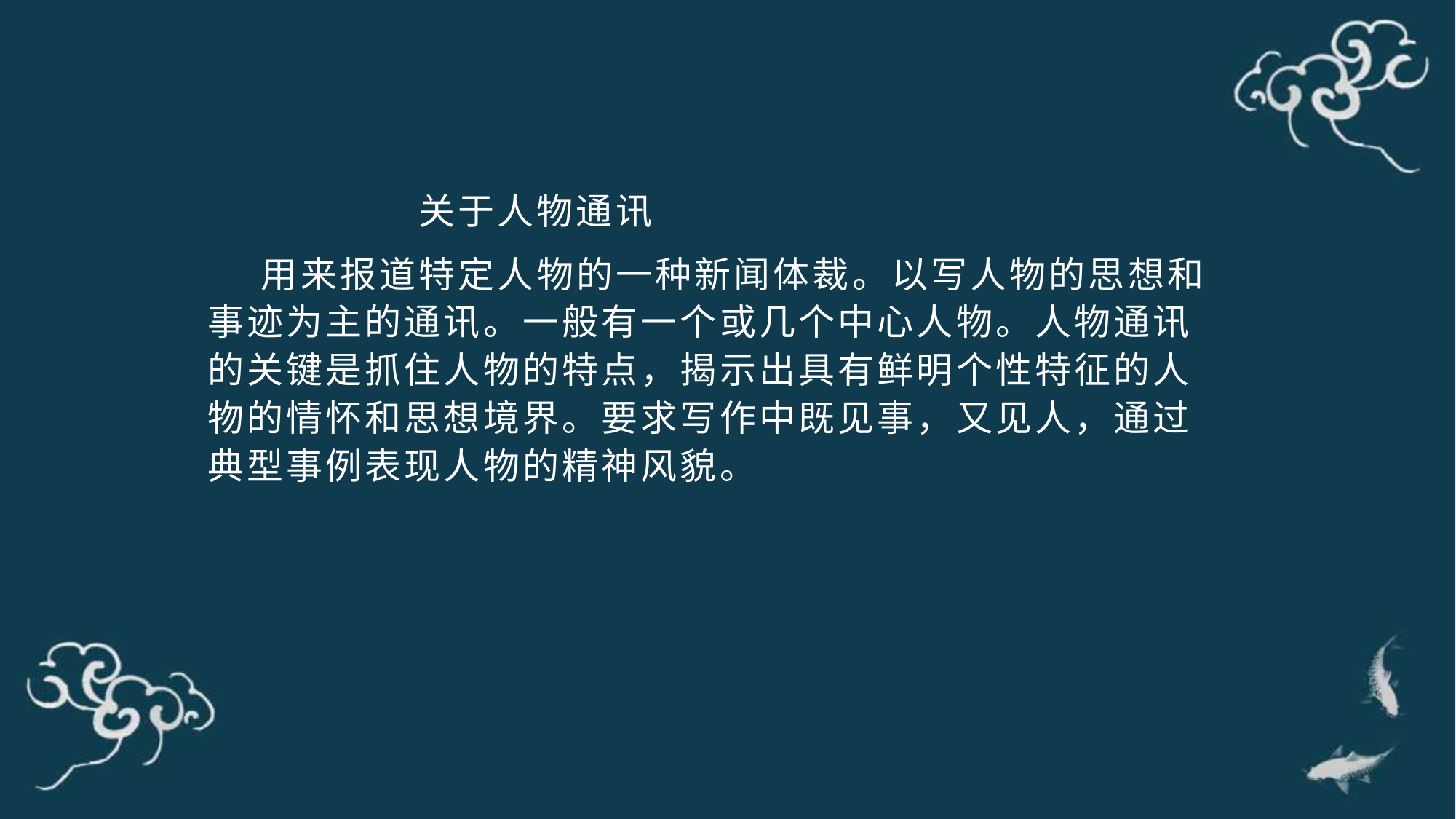

关于人物通讯
    用来报道特定人物的一种新闻体裁。以写人物的思想和事迹为主的通讯。一般有一个或几个中心人物。人物通讯的关键是抓住人物的特点，揭示出具有鲜明个性特征的人物的情怀和思想境界。要求写作中既见事，又见人，通过典型事例表现人物的精神风貌。